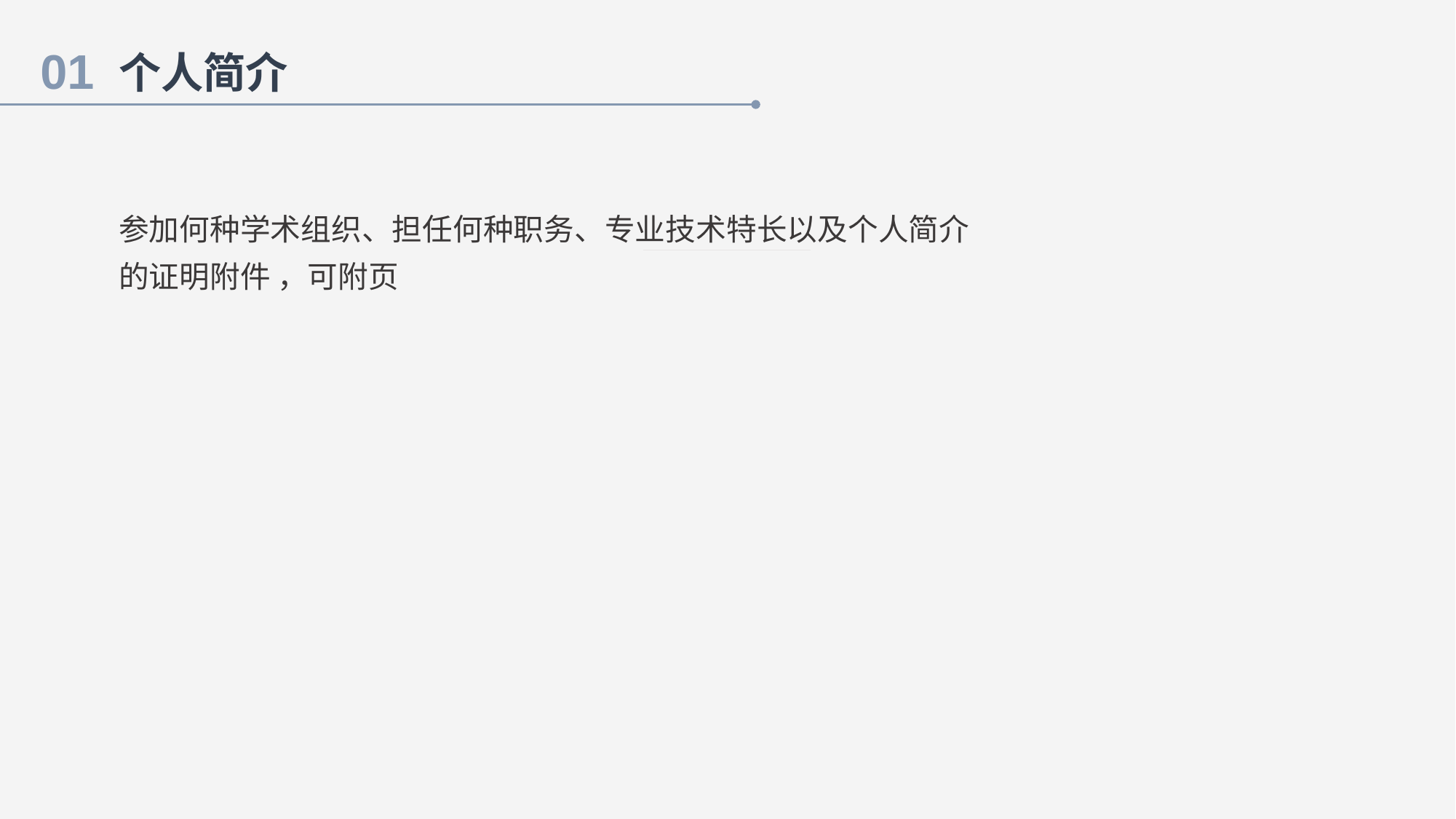

01
个人简介

参加何种学术组织、担任何种职务、专业技术特长以及个人简介的证明附件 ，可附页